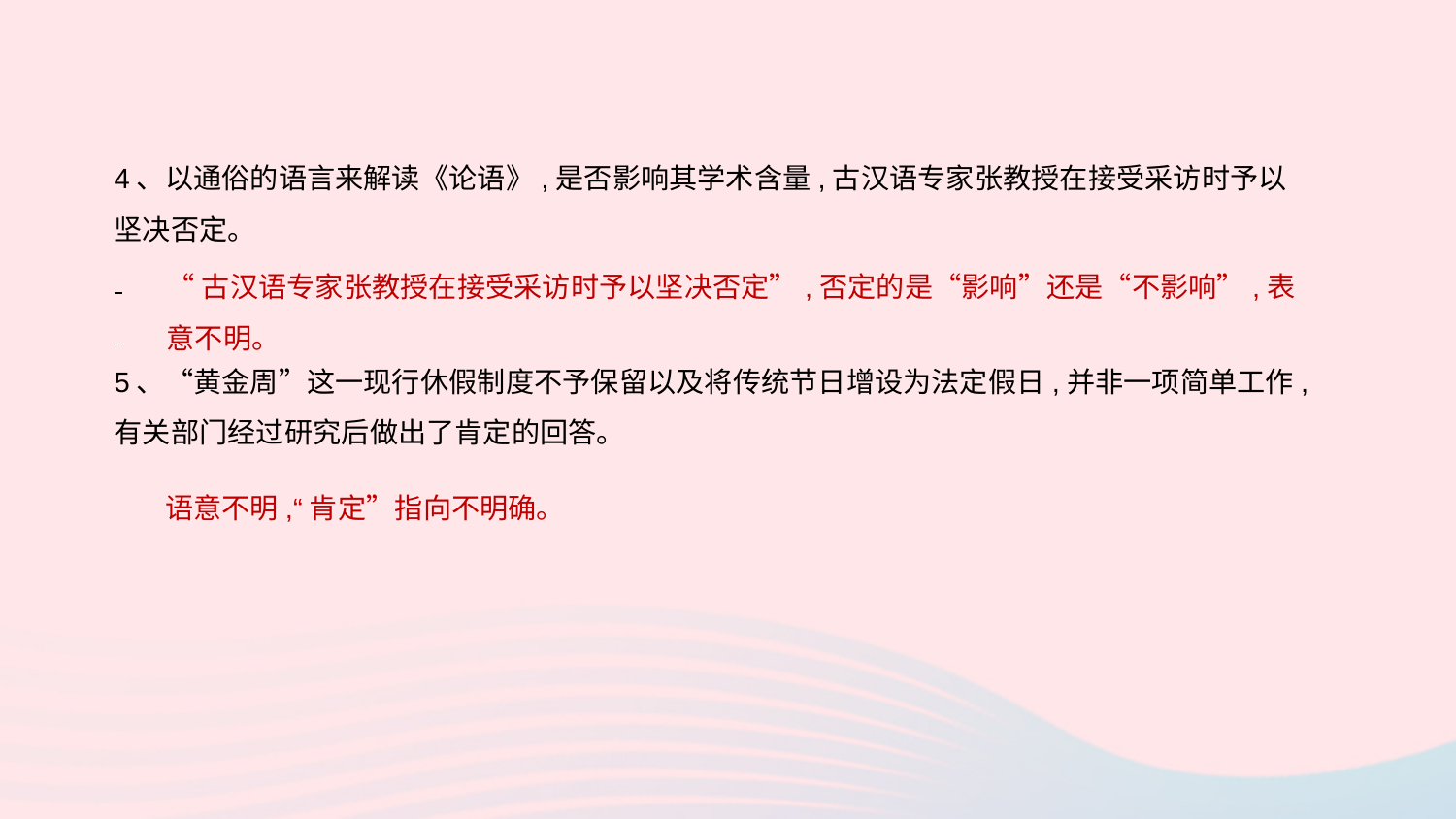

4、以通俗的语言来解读《论语》,是否影响其学术含量,古汉语专家张教授在接受采访时予以坚决否定。

5、“黄金周”这一现行休假制度不予保留以及将传统节日增设为法定假日,并非一项简单工作,有关部门经过研究后做出了肯定的回答。
“古汉语专家张教授在接受采访时予以坚决否定”,否定的是“影响”还是“不影响”,表意不明。
语意不明,“肯定”指向不明确。